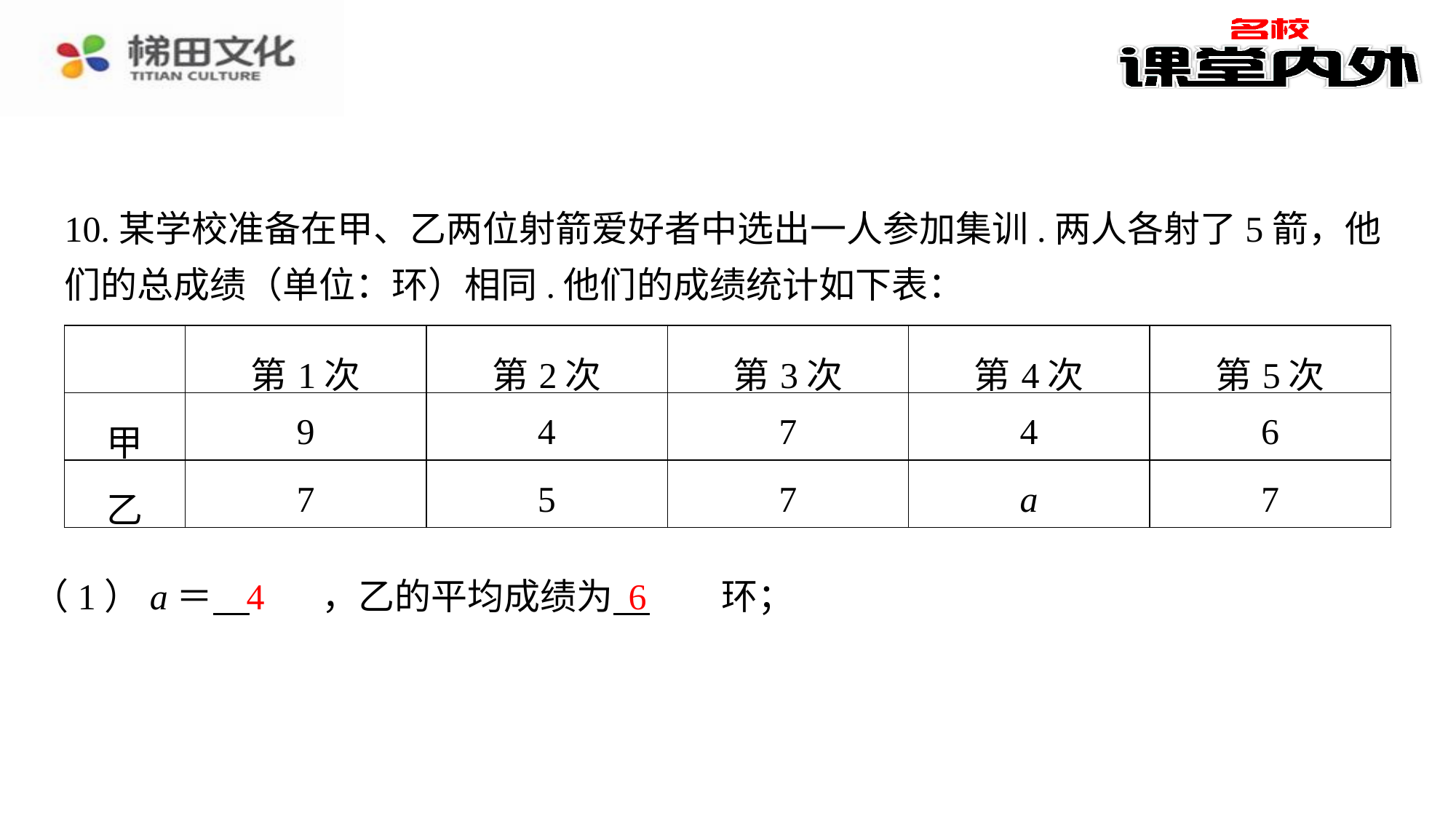

10.某学校准备在甲、乙两位射箭爱好者中选出一人参加集训.两人各射了5箭，他们的总成绩（单位：环）相同.他们的成绩统计如下表：
|  | 第1次 | 第2次 | 第3次 | 第4次 | 第5次 |
| --- | --- | --- | --- | --- | --- |
| 甲 | 9 | 4 | 7 | 4 | 6 |
| 乙 | 7 | 5 | 7 | a | 7 |
4
6
（1）a＝ 　4　⁠，乙的平均成绩为 　6　⁠环；